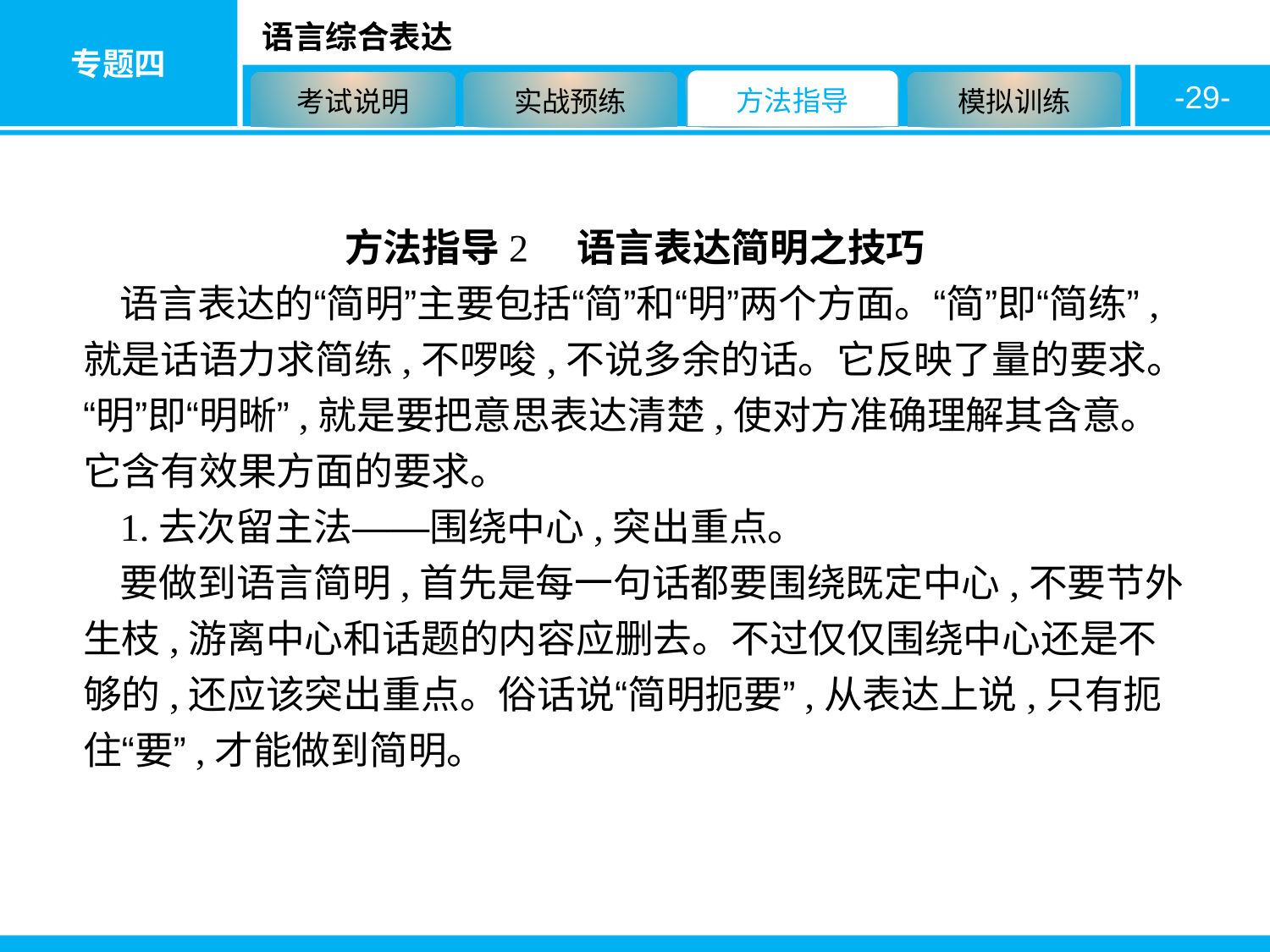

-29-
方法指导2　语言表达简明之技巧
语言表达的“简明”主要包括“简”和“明”两个方面。“简”即“简练”,就是话语力求简练,不啰唆,不说多余的话。它反映了量的要求。“明”即“明晰”,就是要把意思表达清楚,使对方准确理解其含意。它含有效果方面的要求。
1.去次留主法——围绕中心,突出重点。
要做到语言简明,首先是每一句话都要围绕既定中心,不要节外生枝,游离中心和话题的内容应删去。不过仅仅围绕中心还是不够的,还应该突出重点。俗话说“简明扼要”,从表达上说,只有扼住“要”,才能做到简明。